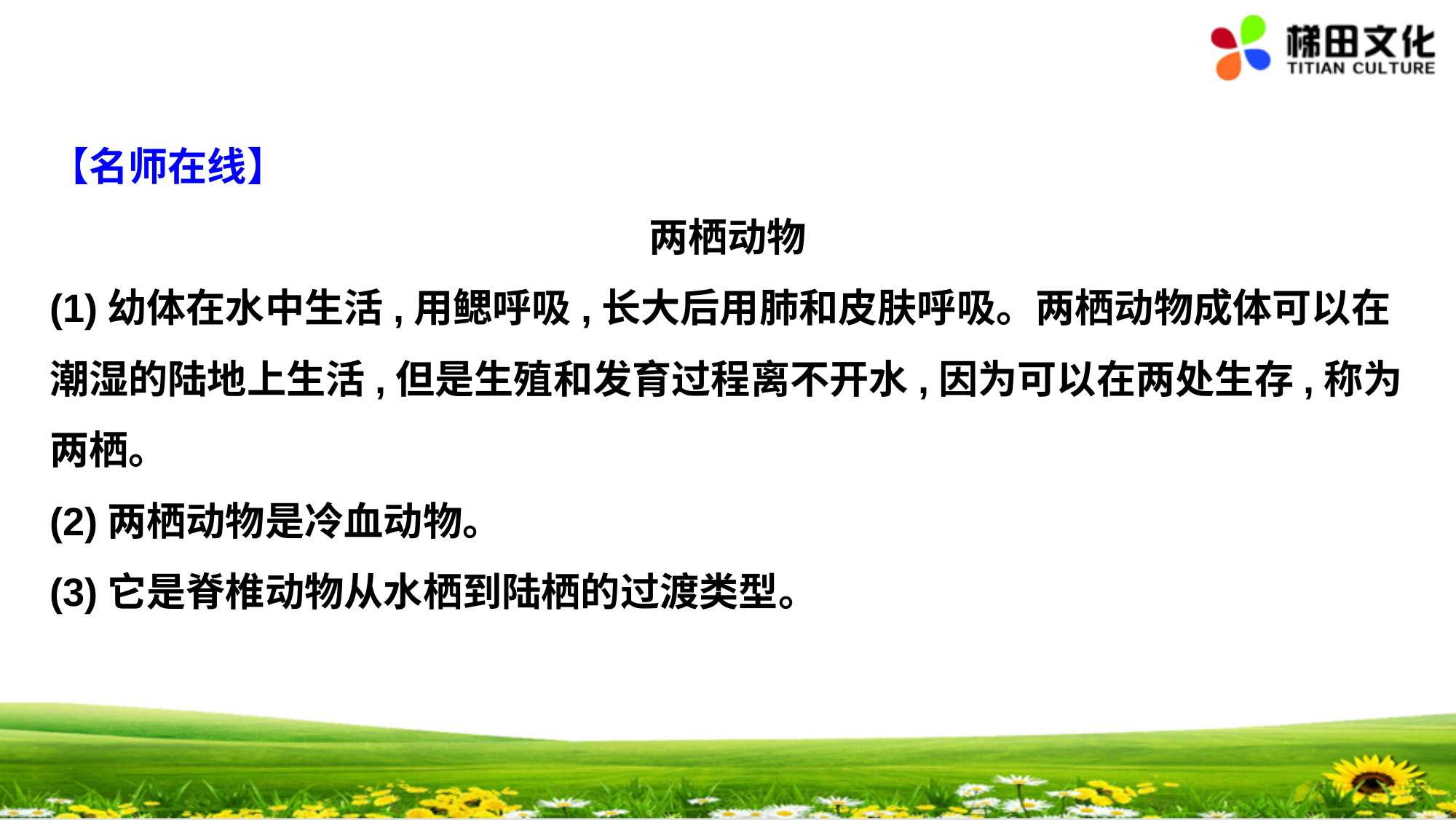

【名师在线】
两栖动物
(1)幼体在水中生活,用鳃呼吸,长大后用肺和皮肤呼吸。两栖动物成体可以在潮湿的陆地上生活,但是生殖和发育过程离不开水,因为可以在两处生存,称为两栖。
(2)两栖动物是冷血动物。
(3)它是脊椎动物从水栖到陆栖的过渡类型。